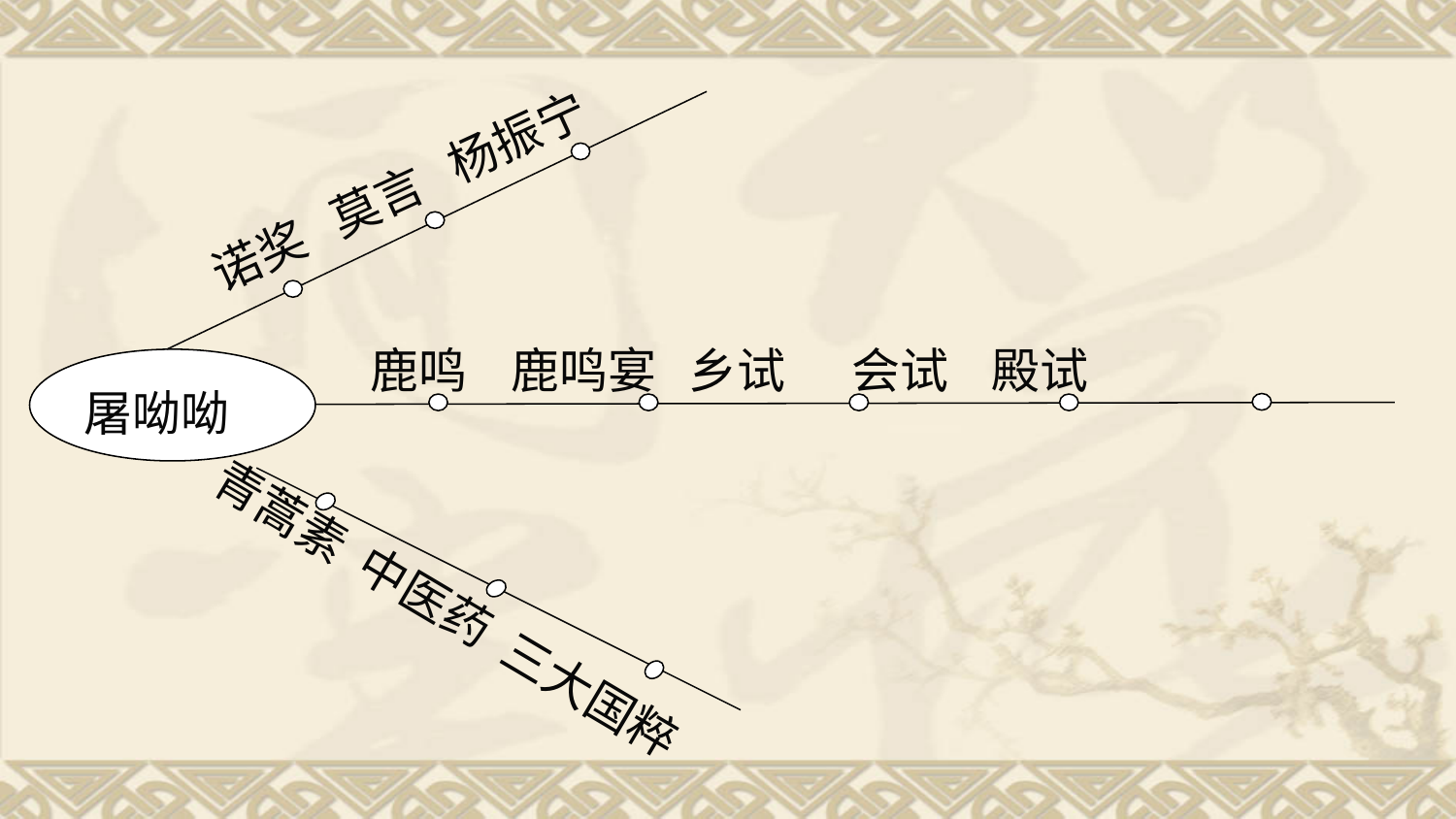

诺奖   莫言   杨振宁

鹿鸣    鹿鸣宴   乡试      会试    殿试
屠呦呦

青蒿素  中医药  三大国粹